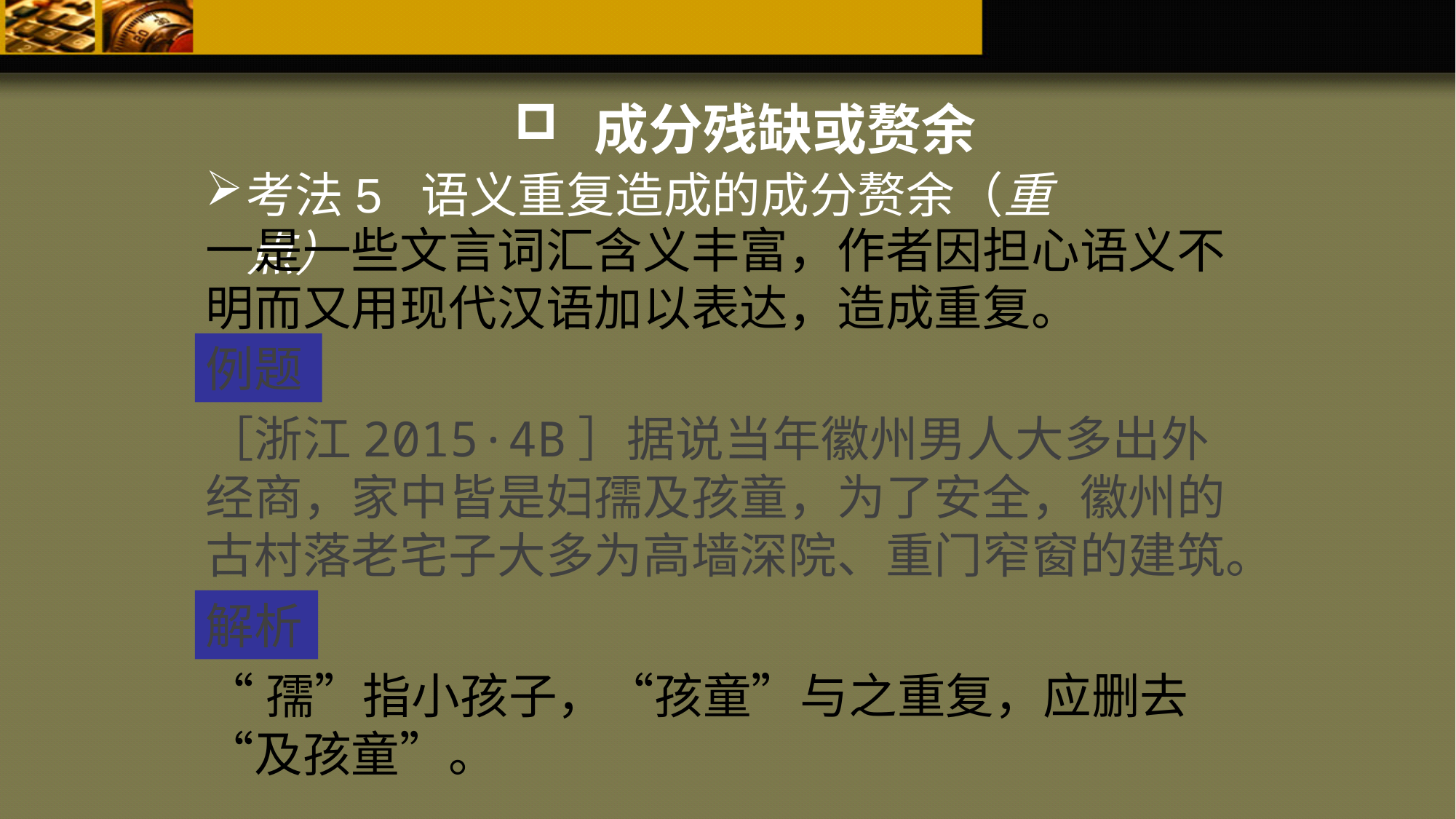

成分残缺或赘余
考法5  语义重复造成的成分赘余（重点）
一是一些文言词汇含义丰富，作者因担心语义不明而又用现代汉语加以表达，造成重复。
例题
［浙江2015·4B］据说当年徽州男人大多出外经商，家中皆是妇孺及孩童，为了安全，徽州的古村落老宅子大多为高墙深院、重门窄窗的建筑。
解析
“孺”指小孩子，“孩童”与之重复，应删去“及孩童”。